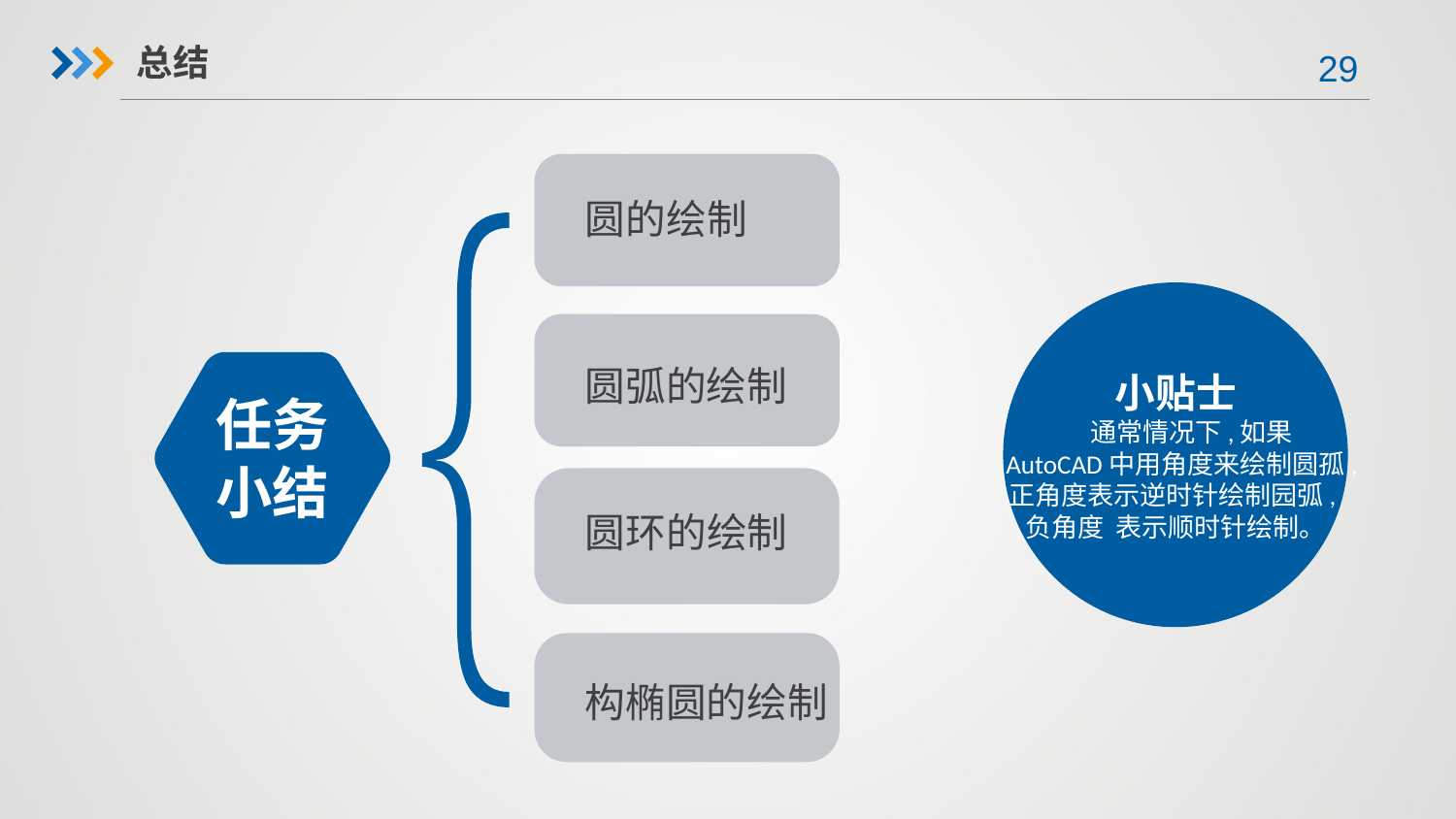

总结

圆的绘制

小贴士
通常情况下,如果AutoCAD中用角度来绘制圆孤,正角度表示逆时针绘制园弧,负角度  表示顺时针绘制。

圆弧的绘制

任务小结

圆环的绘制

构椭圆的绘制